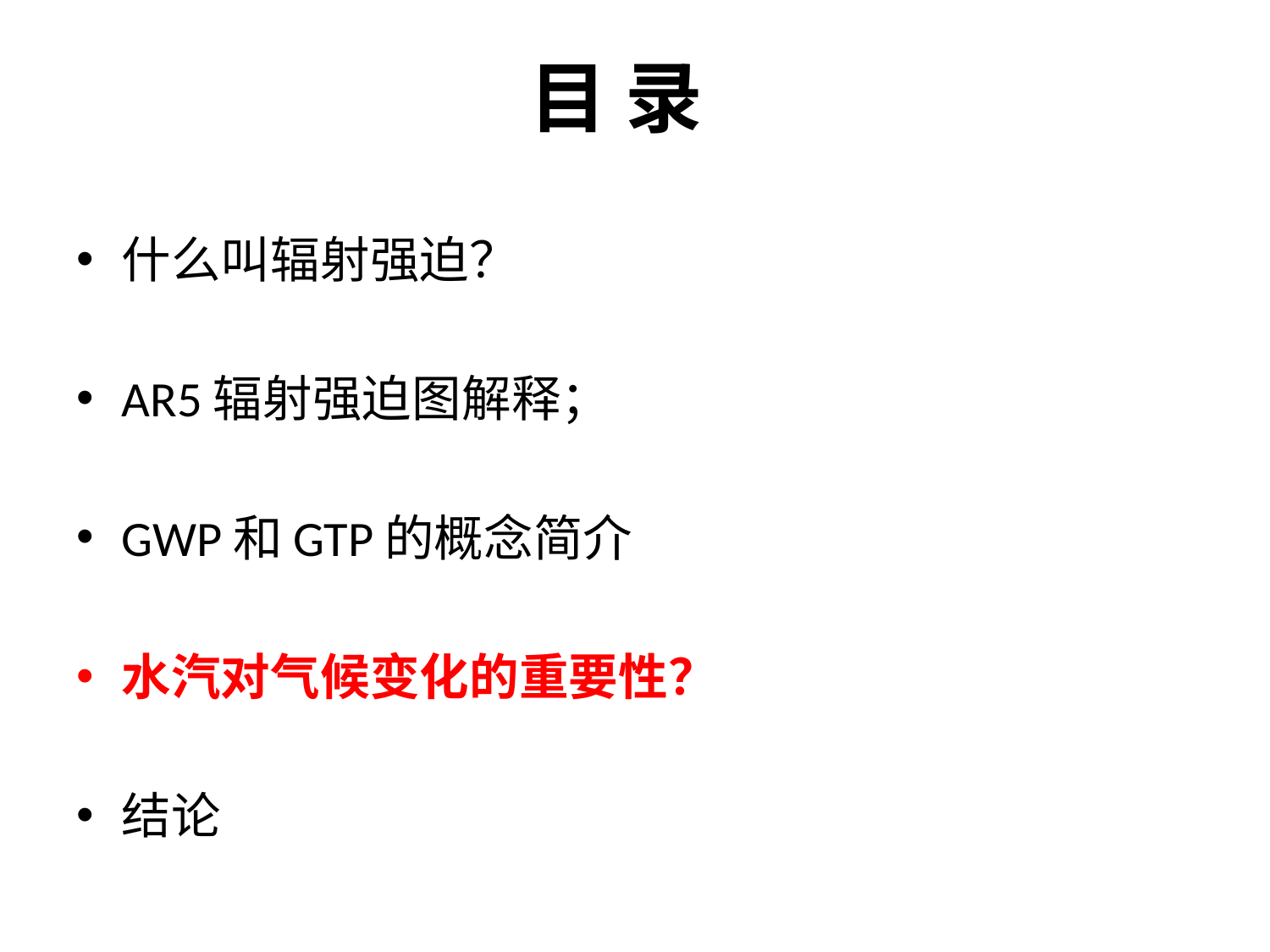

目 录
什么叫辐射强迫？

AR5辐射强迫图解释；

GWP和GTP的概念简介

水汽对气候变化的重要性？

结论